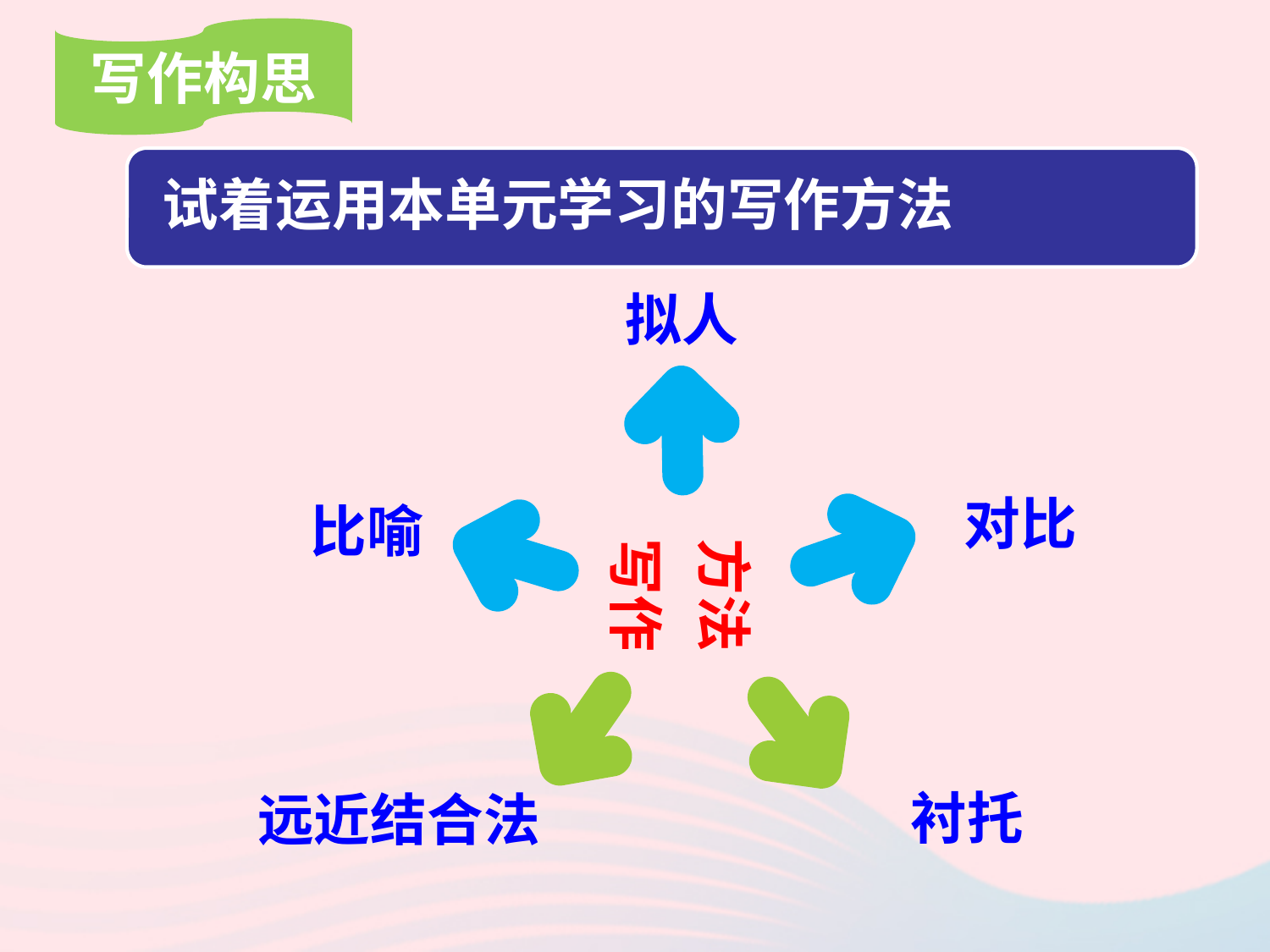

写作构思

试着运用本单元学习的写作方法
拟人

对比
比喻

方法
写作

衬托
远近结合法
0